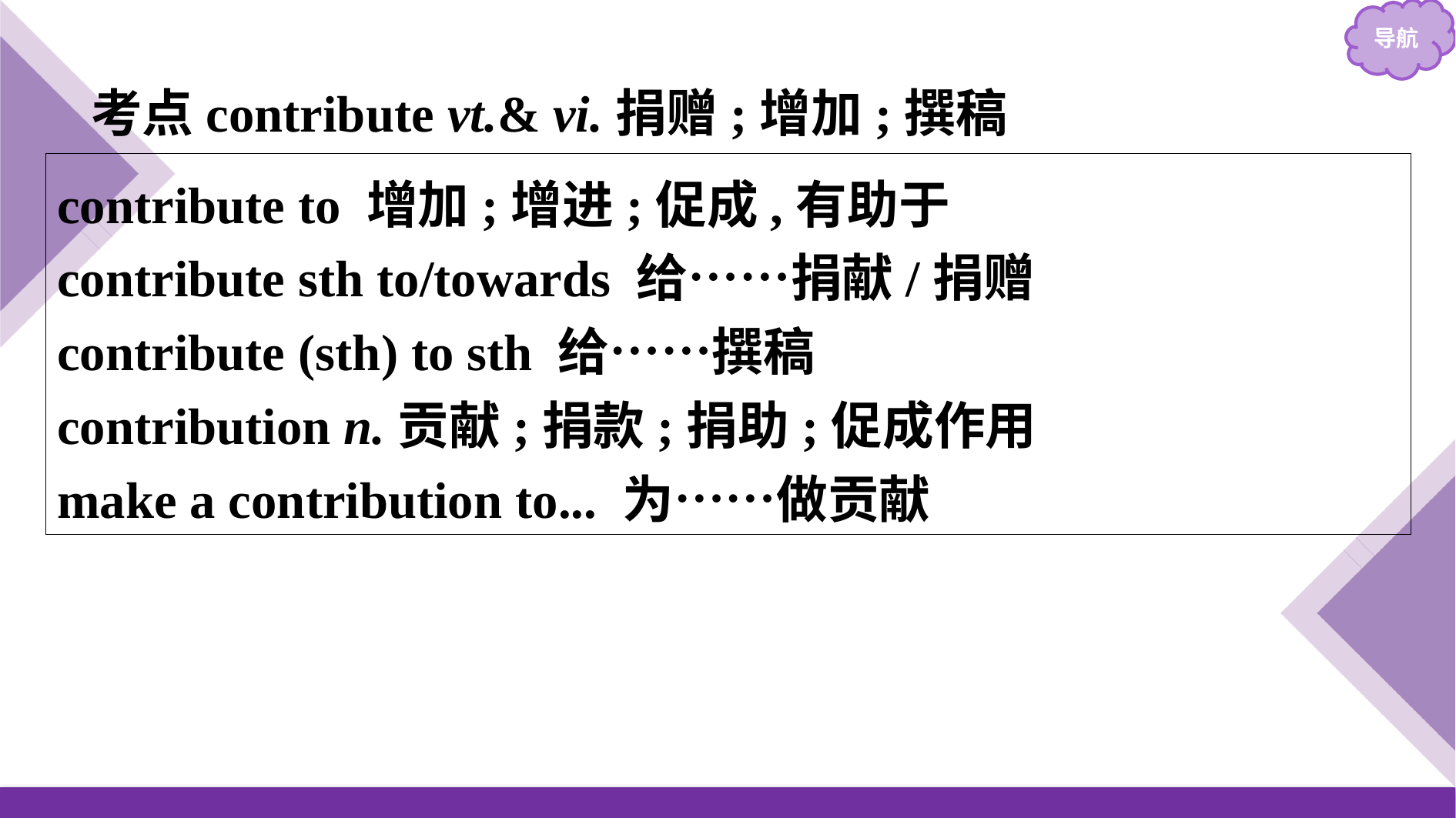

考点contribute vt.& vi.捐赠;增加;撰稿
contribute to 增加;增进;促成,有助于
contribute sth to/towards 给……捐献/捐赠
contribute (sth) to sth 给……撰稿
contribution n.贡献;捐款;捐助;促成作用
make a contribution to... 为……做贡献